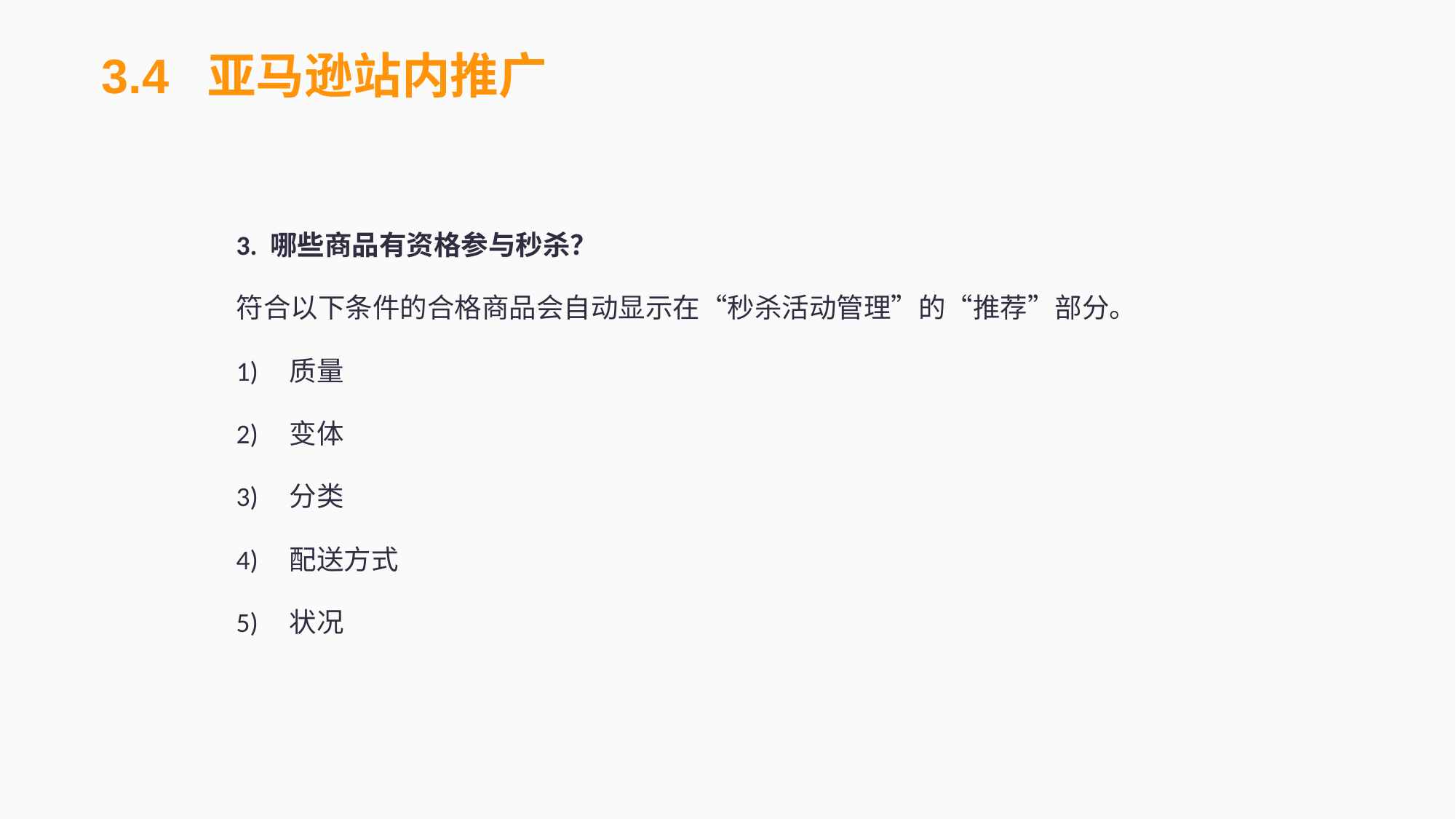

3.4  亚马逊站内推广
3. 哪些商品有资格参与秒杀？
符合以下条件的合格商品会自动显示在“秒杀活动管理”的“推荐”部分。
1)	质量
2)	变体
3)	分类
4)	配送方式
5)	状况